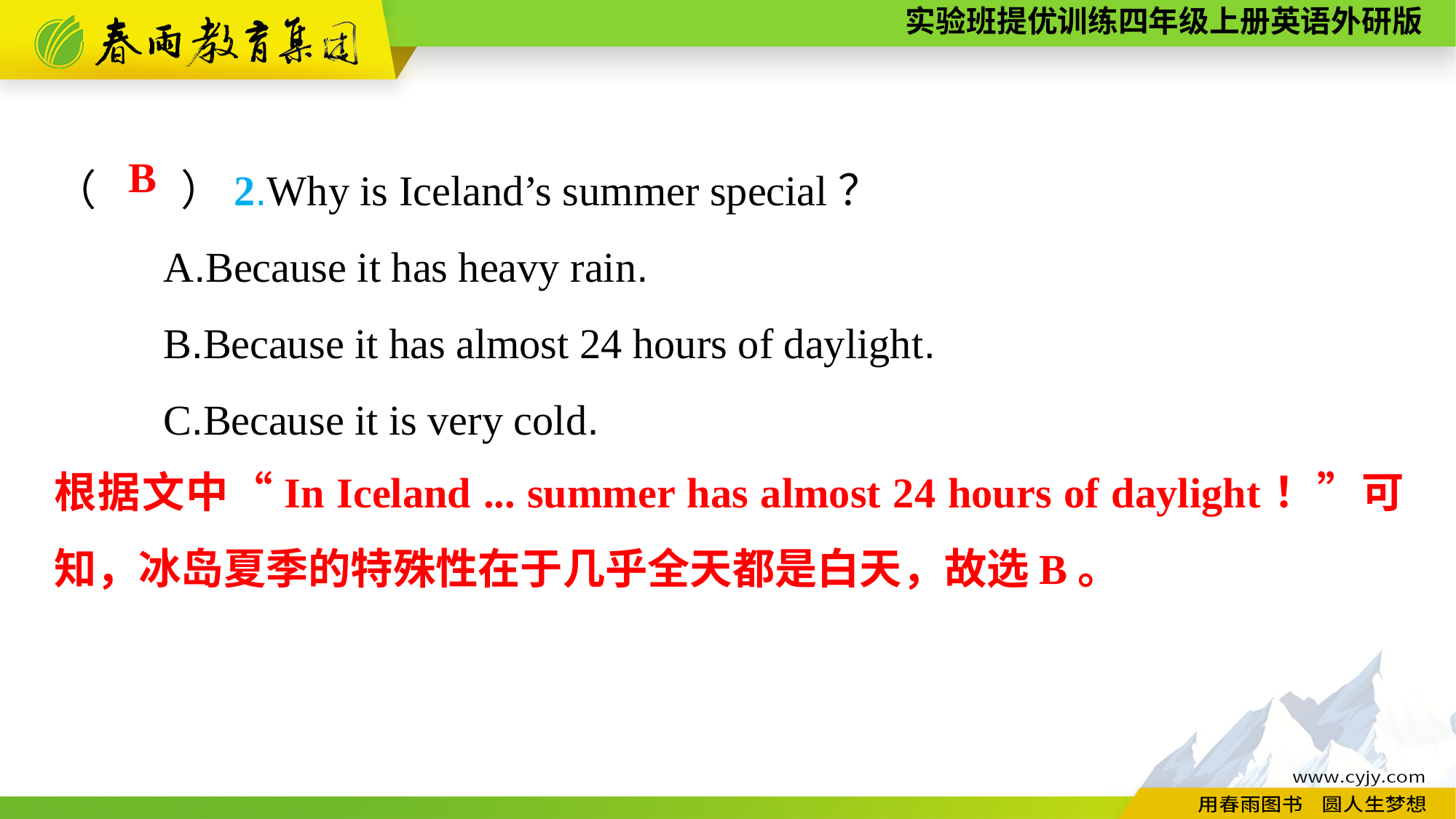

（　　）2.Why is Iceland’s summer special？
	A.Because it has heavy rain.
	B.Because it has almost 24 hours of daylight.
	C.Because it is very cold.
B
根据文中“In Iceland ... summer has almost 24 hours of daylight！”可知，冰岛夏季的特殊性在于几乎全天都是白天，故选B。